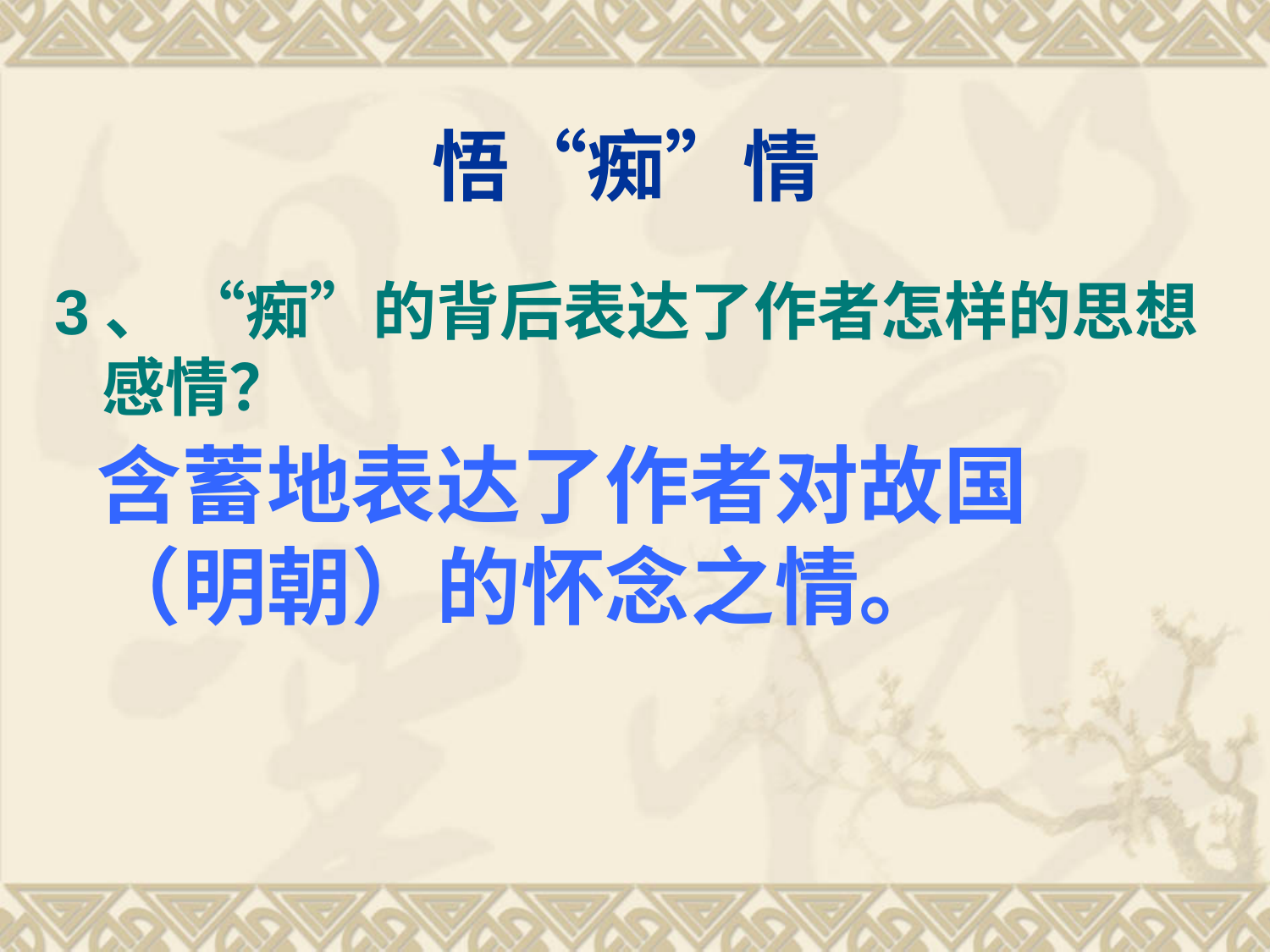

# 悟“痴”情
3、 “痴”的背后表达了作者怎样的思想感情？

含蓄地表达了作者对故国（明朝）的怀念之情。